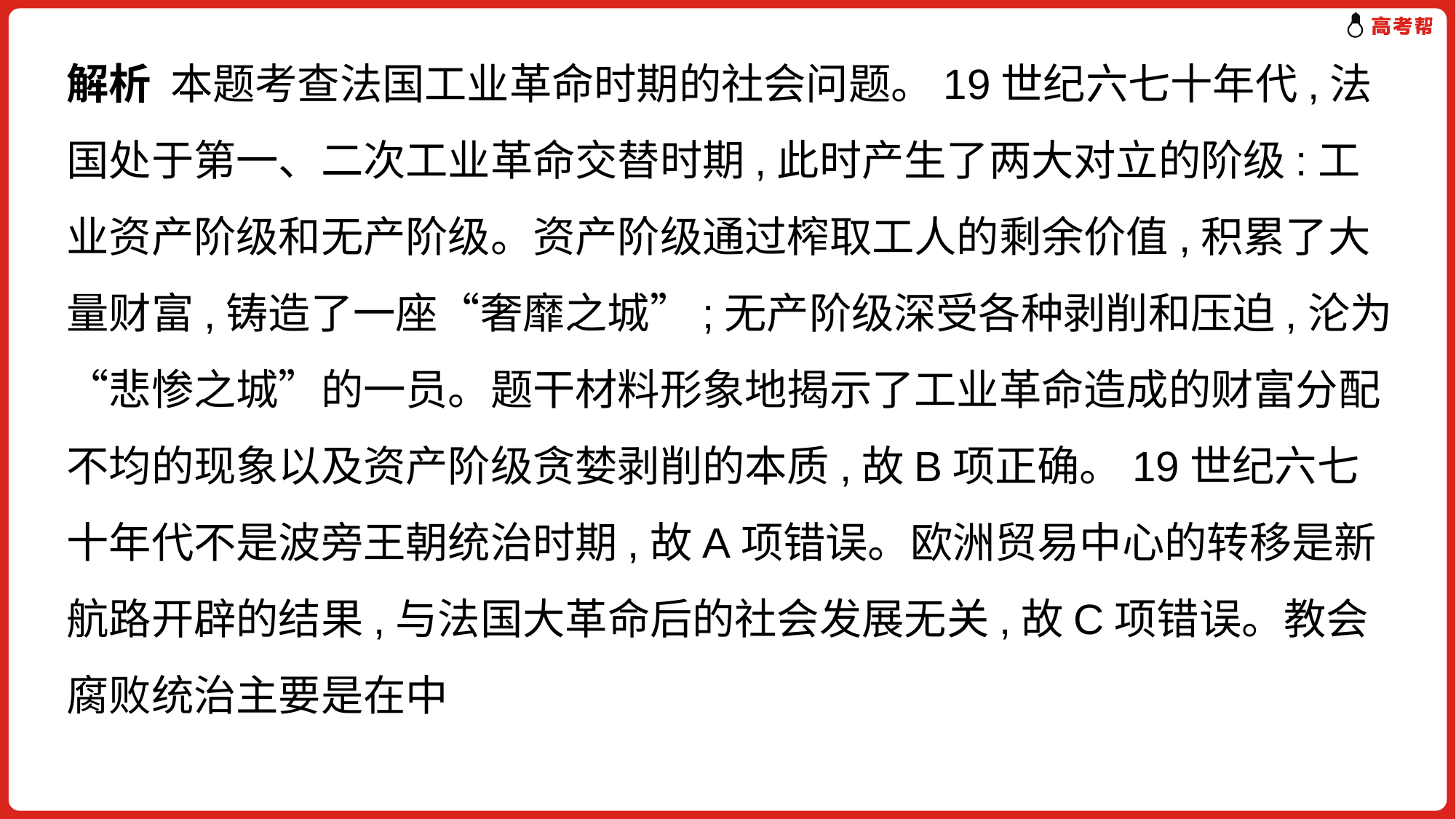

解析  本题考查法国工业革命时期的社会问题。19世纪六七十年代,法国处于第一、二次工业革命交替时期,此时产生了两大对立的阶级:工业资产阶级和无产阶级。资产阶级通过榨取工人的剩余价值,积累了大量财富,铸造了一座“奢靡之城”;无产阶级深受各种剥削和压迫,沦为“悲惨之城”的一员。题干材料形象地揭示了工业革命造成的财富分配不均的现象以及资产阶级贪婪剥削的本质,故B项正确。19世纪六七十年代不是波旁王朝统治时期,故A项错误。欧洲贸易中心的转移是新航路开辟的结果,与法国大革命后的社会发展无关,故C项错误。教会腐败统治主要是在中